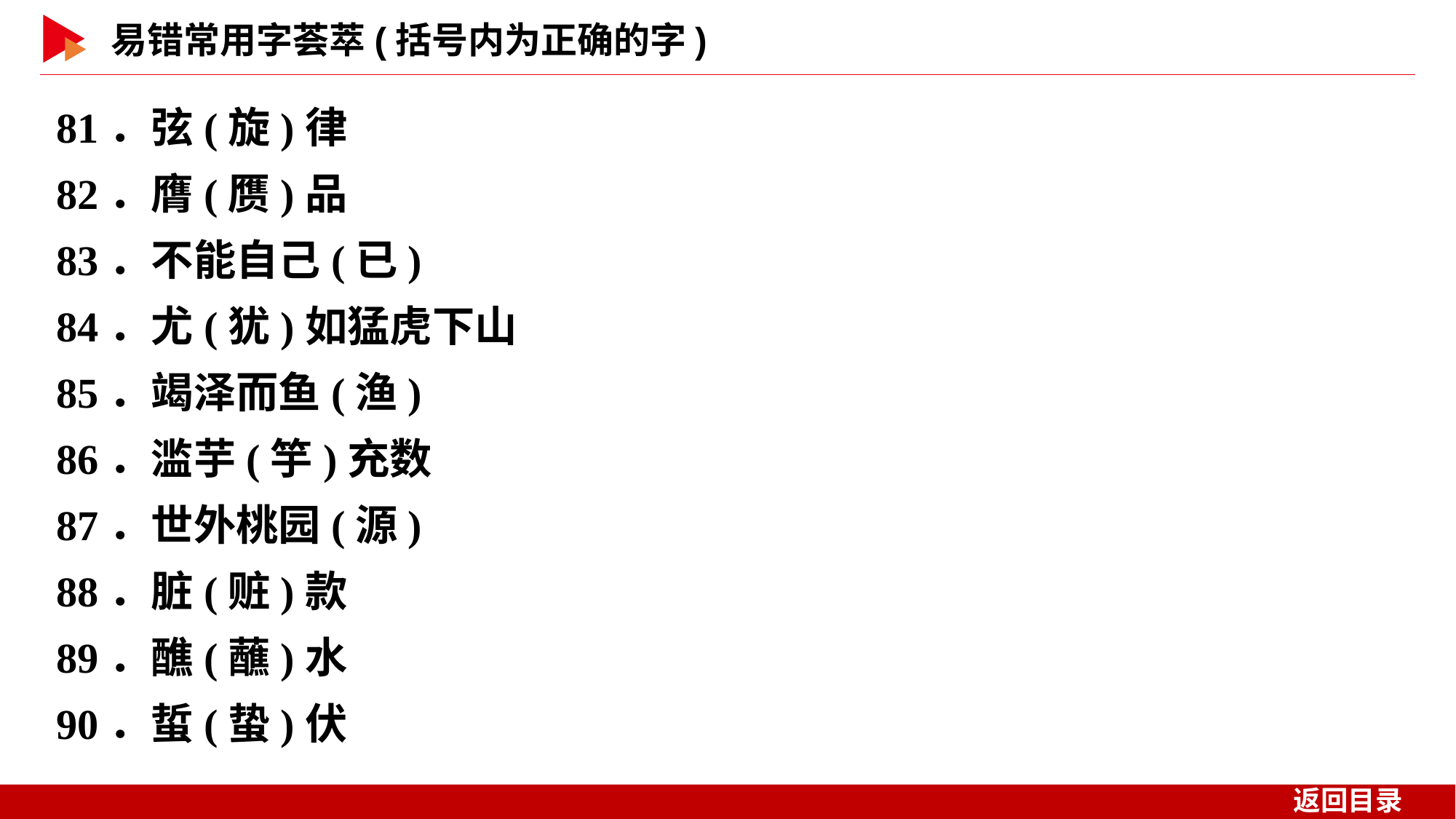

81．弦(旋)律
82．膺(赝)品
83．不能自己(已)
84．尤(犹)如猛虎下山
85．竭泽而鱼(渔)
86．滥芋(竽)充数
87．世外桃园(源)
88．脏(赃)款
89．醮(蘸)水
90．蜇(蛰)伏